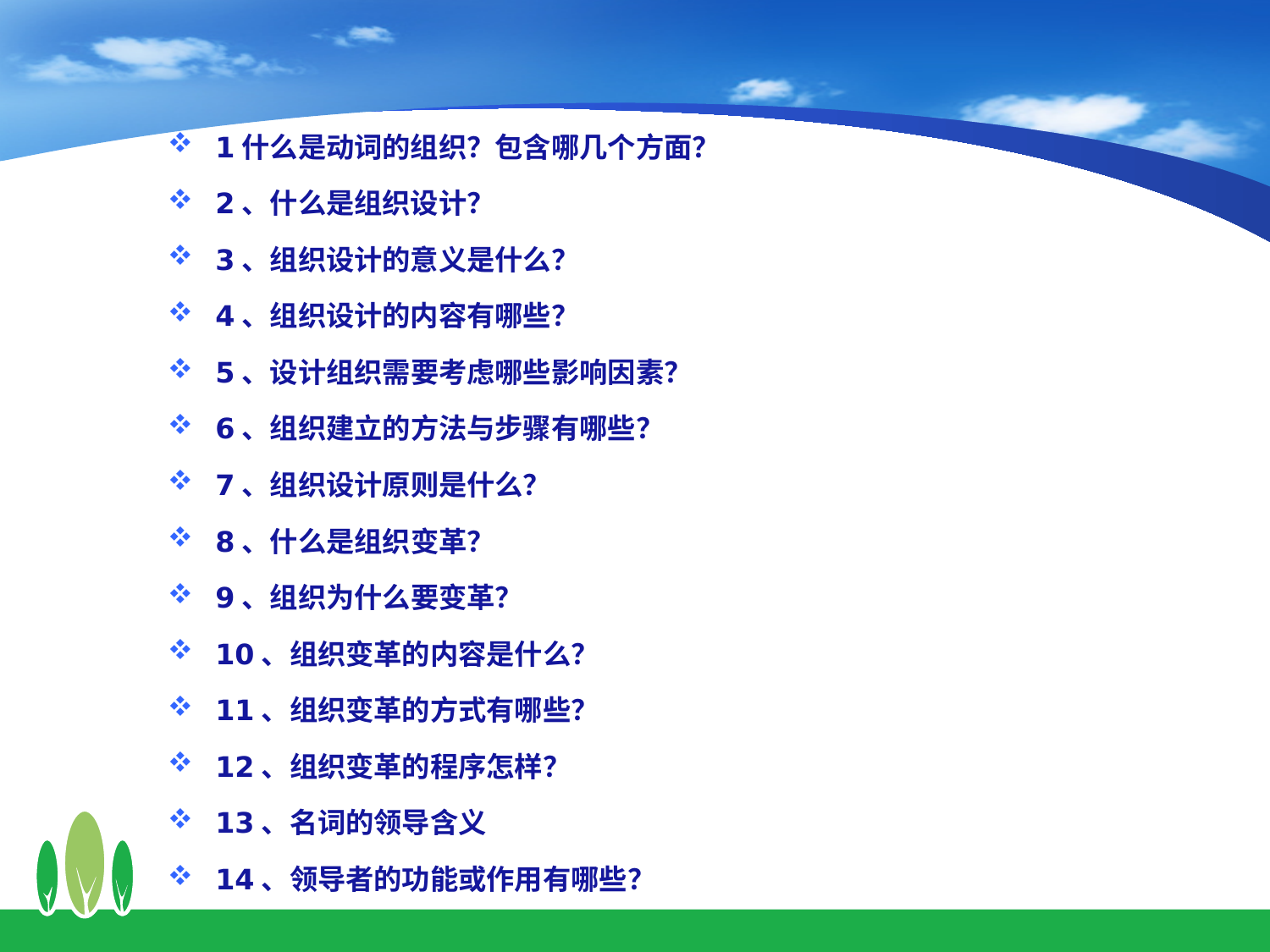

1什么是动词的组织？包含哪几个方面？
2、什么是组织设计？
3、组织设计的意义是什么？
4、组织设计的内容有哪些？
5、设计组织需要考虑哪些影响因素？
6、组织建立的方法与步骤有哪些？
7、组织设计原则是什么？
8、什么是组织变革？
9、组织为什么要变革？
10、组织变革的内容是什么？
11、组织变革的方式有哪些？
12、组织变革的程序怎样？
13、名词的领导含义
14、领导者的功能或作用有哪些？

27